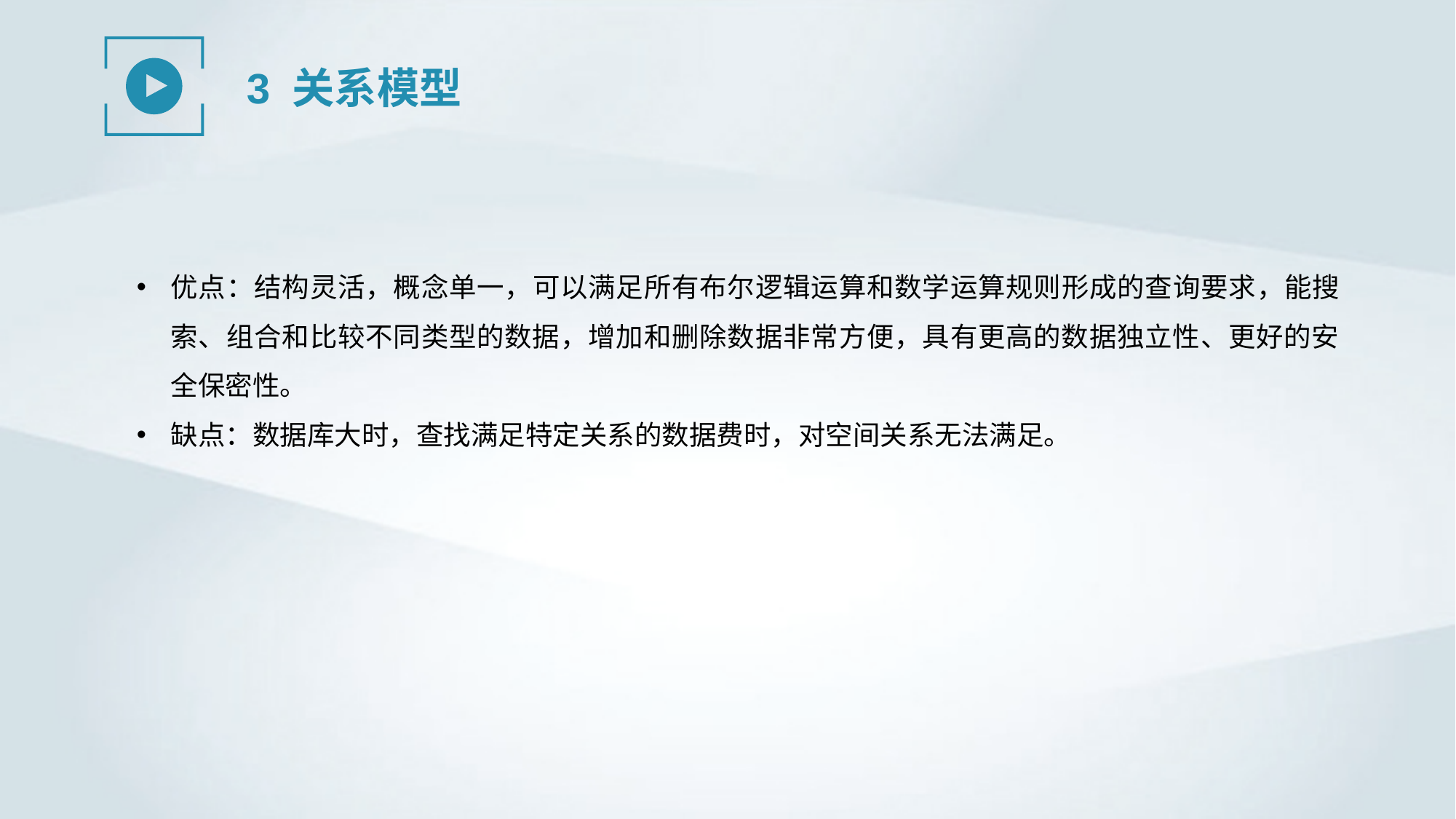

3 关系模型
优点：结构灵活，概念单一，可以满足所有布尔逻辑运算和数学运算规则形成的查询要求，能搜索、组合和比较不同类型的数据，增加和删除数据非常方便，具有更高的数据独立性、更好的安全保密性。
缺点：数据库大时，查找满足特定关系的数据费时，对空间关系无法满足。